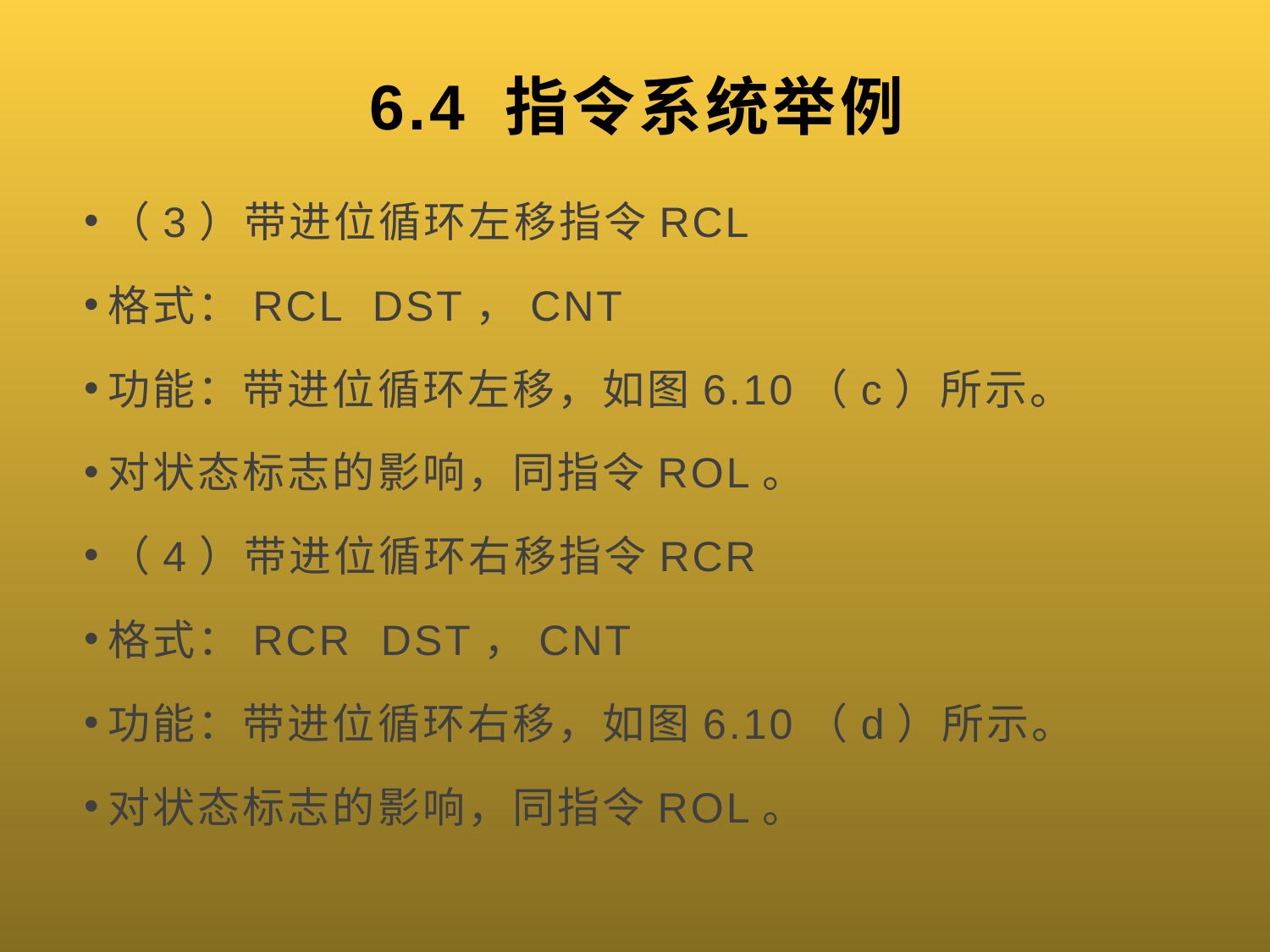

# 6.4 指令系统举例
（3）带进位循环左移指令RCL
格式：RCL  DST，CNT
功能：带进位循环左移，如图6.10（c）所示。
对状态标志的影响，同指令ROL。
（4）带进位循环右移指令RCR
格式：RCR  DST，CNT
功能：带进位循环右移，如图6.10（d）所示。
对状态标志的影响，同指令ROL。